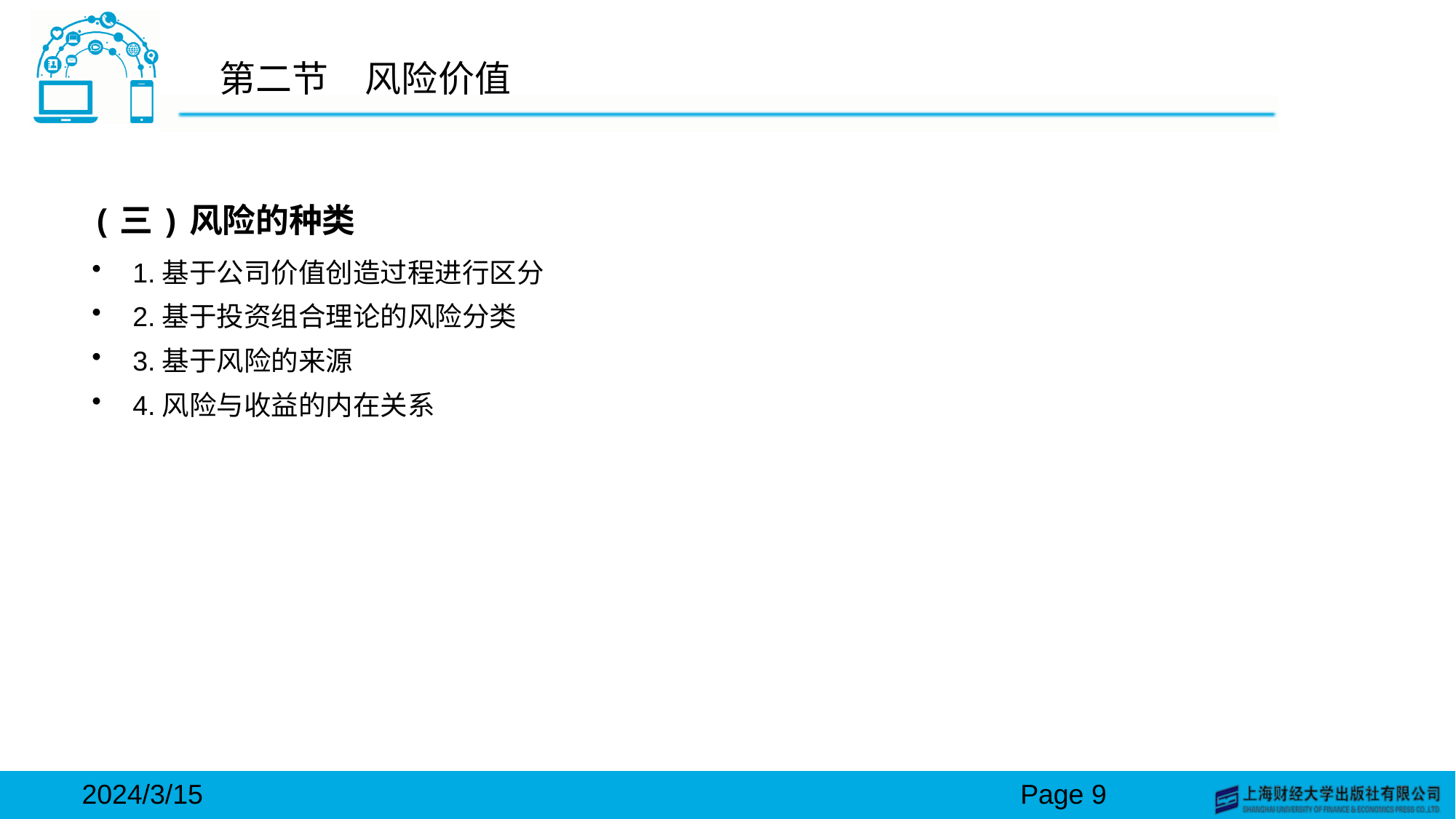

# 第二节　风险价值
(三)风险的种类
1.基于公司价值创造过程进行区分
2.基于投资组合理论的风险分类
3.基于风险的来源
4.风险与收益的内在关系

2024/3/15
Page 9